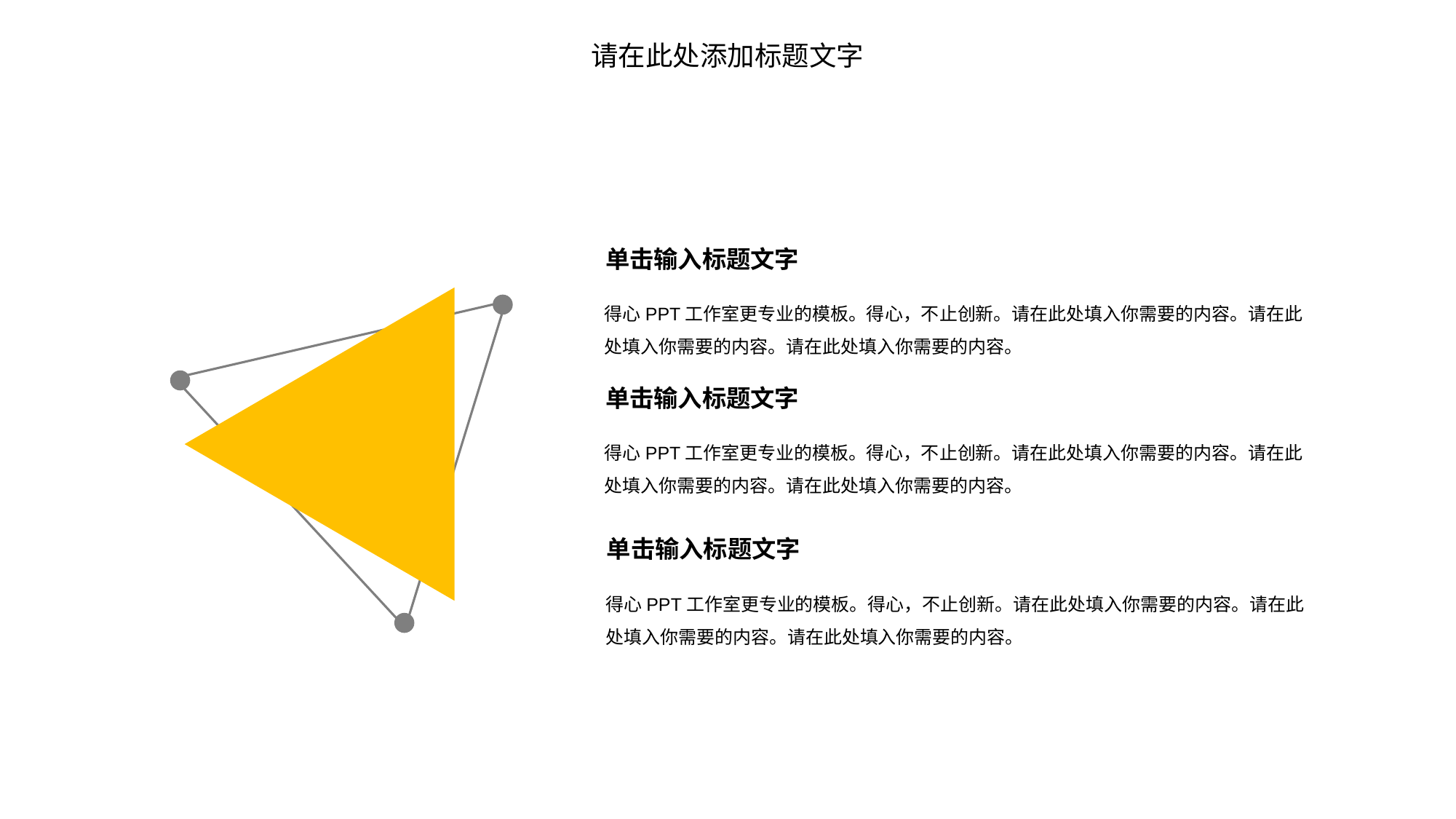

请在此处添加标题文字
单击输入标题文字

得心PPT工作室更专业的模板。得心，不止创新。请在此处填入你需要的内容。请在此处填入你需要的内容。请在此处填入你需要的内容。
单击输入标题文字
得心PPT工作室更专业的模板。得心，不止创新。请在此处填入你需要的内容。请在此处填入你需要的内容。请在此处填入你需要的内容。
单击输入标题文字
得心PPT工作室更专业的模板。得心，不止创新。请在此处填入你需要的内容。请在此处填入你需要的内容。请在此处填入你需要的内容。